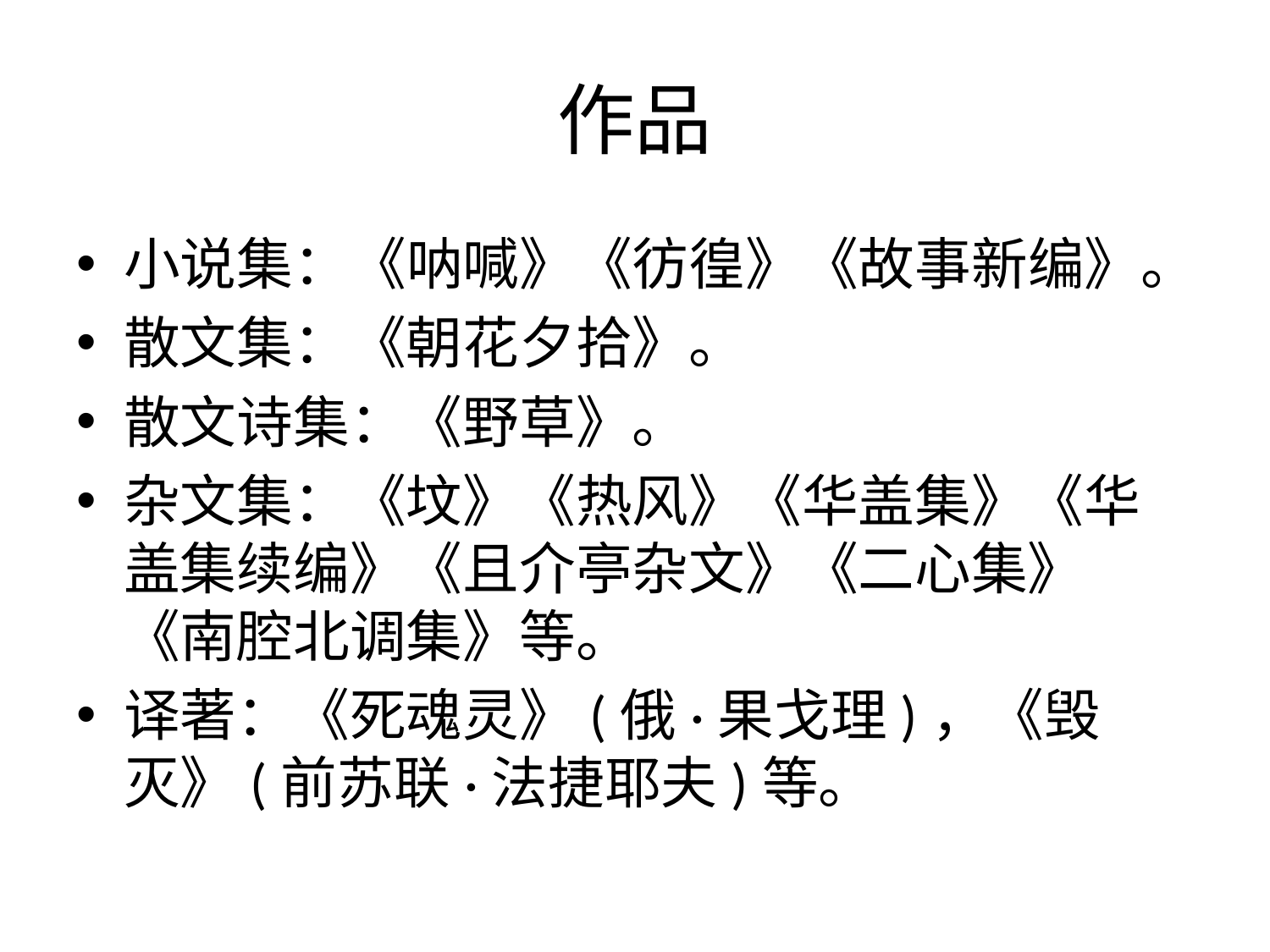

# 作品
小说集：《呐喊》《彷徨》《故事新编》。
散文集：《朝花夕拾》。
散文诗集：《野草》。
杂文集：《坟》《热风》《华盖集》《华盖集续编》《且介亭杂文》《二心集》《南腔北调集》等。
译著：《死魂灵》(俄·果戈理)，《毁灭》(前苏联·法捷耶夫)等。